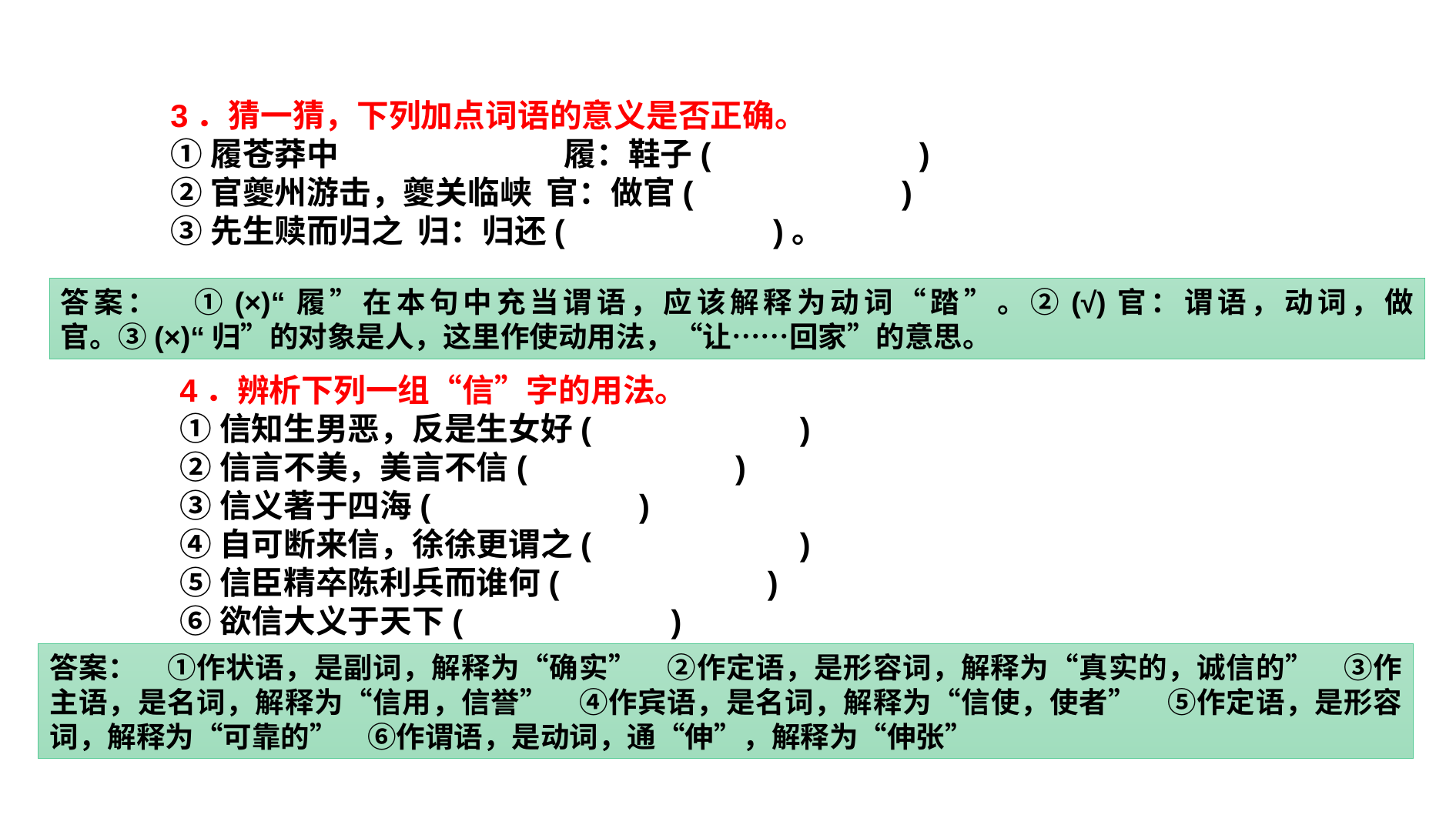

3．猜一猜，下列加点词语的意义是否正确。
①履苍莽中　　　　　　　履：鞋子(　　　　　　)
②官夔州游击，夔关临峡  官：做官(　　　　　　)
③先生赎而归之  归：归还(　　　　　　)。

答案：　①(×)“履”在本句中充当谓语，应该解释为动词“踏”。②(√)官：谓语，动词，做官。③(×)“归”的对象是人，这里作使动用法，“让……回家”的意思。
4．辨析下列一组“信”字的用法。
①信知生男恶，反是生女好(　　　　　　)
②信言不美，美言不信(　　　　　　)
③信义著于四海(　　　　　　)
④自可断来信，徐徐更谓之(　　　　　　)
⑤信臣精卒陈利兵而谁何(　　　　　　)
⑥欲信大义于天下(　　　　　　)
答案：　①作状语，是副词，解释为“确实”　②作定语，是形容词，解释为“真实的，诚信的”　③作主语，是名词，解释为“信用，信誉”　④作宾语，是名词，解释为“信使，使者”　⑤作定语，是形容词，解释为“可靠的”　⑥作谓语，是动词，通“伸”，解释为“伸张”